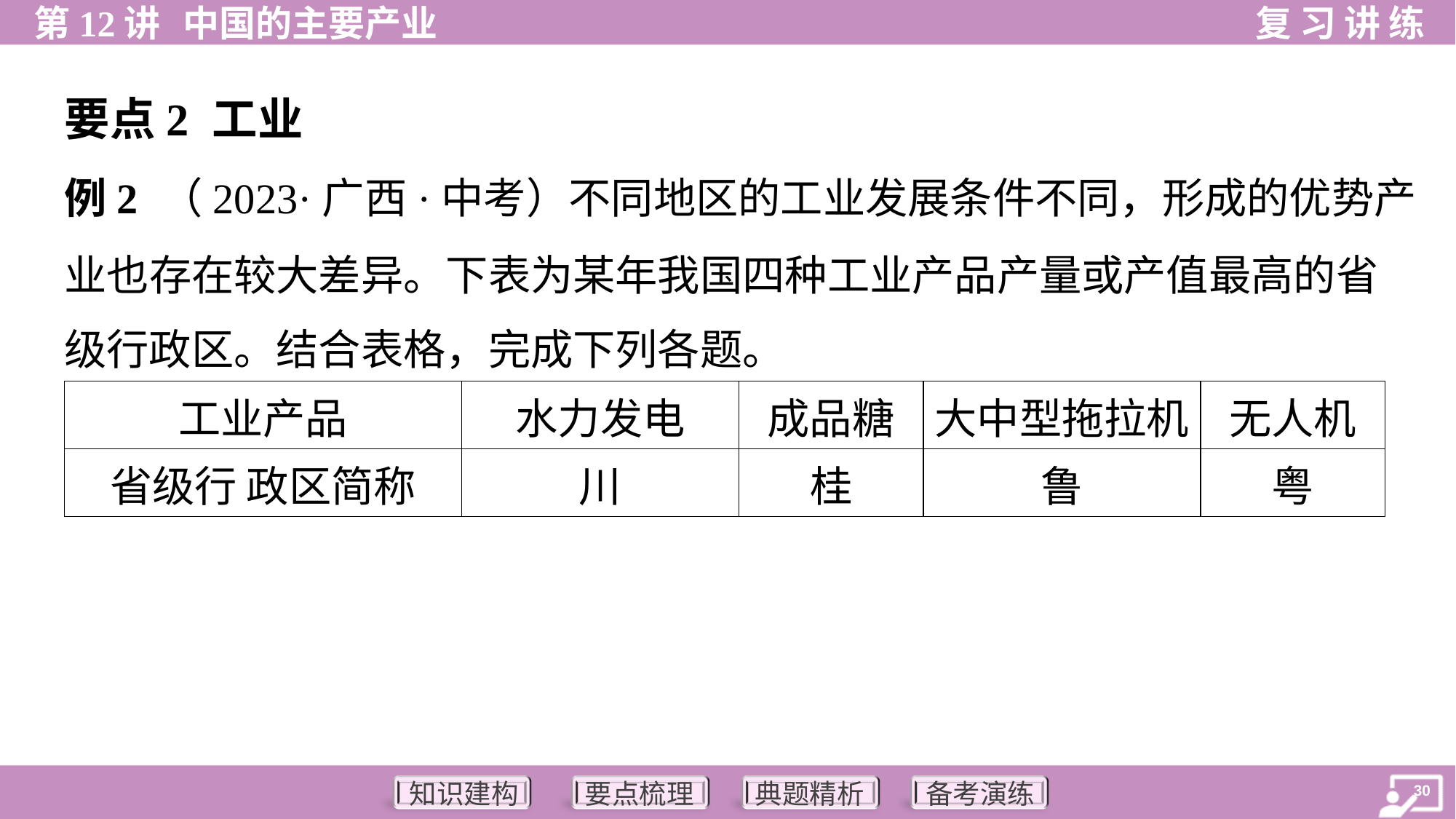

要点2 工业
例2 （2023·广西·中考）不同地区的工业发展条件不同，形成的优势产
业也存在较大差异。下表为某年我国四种工业产品产量或产值最高的省
级行政区。结合表格，完成下列各题。
| 工业产品 | 水力发电 | 成品糖 | 大中型拖拉机 | 无人机 |
| --- | --- | --- | --- | --- |
| 省级行 政区简称 | 川 | 桂 | 鲁 | 粤 |